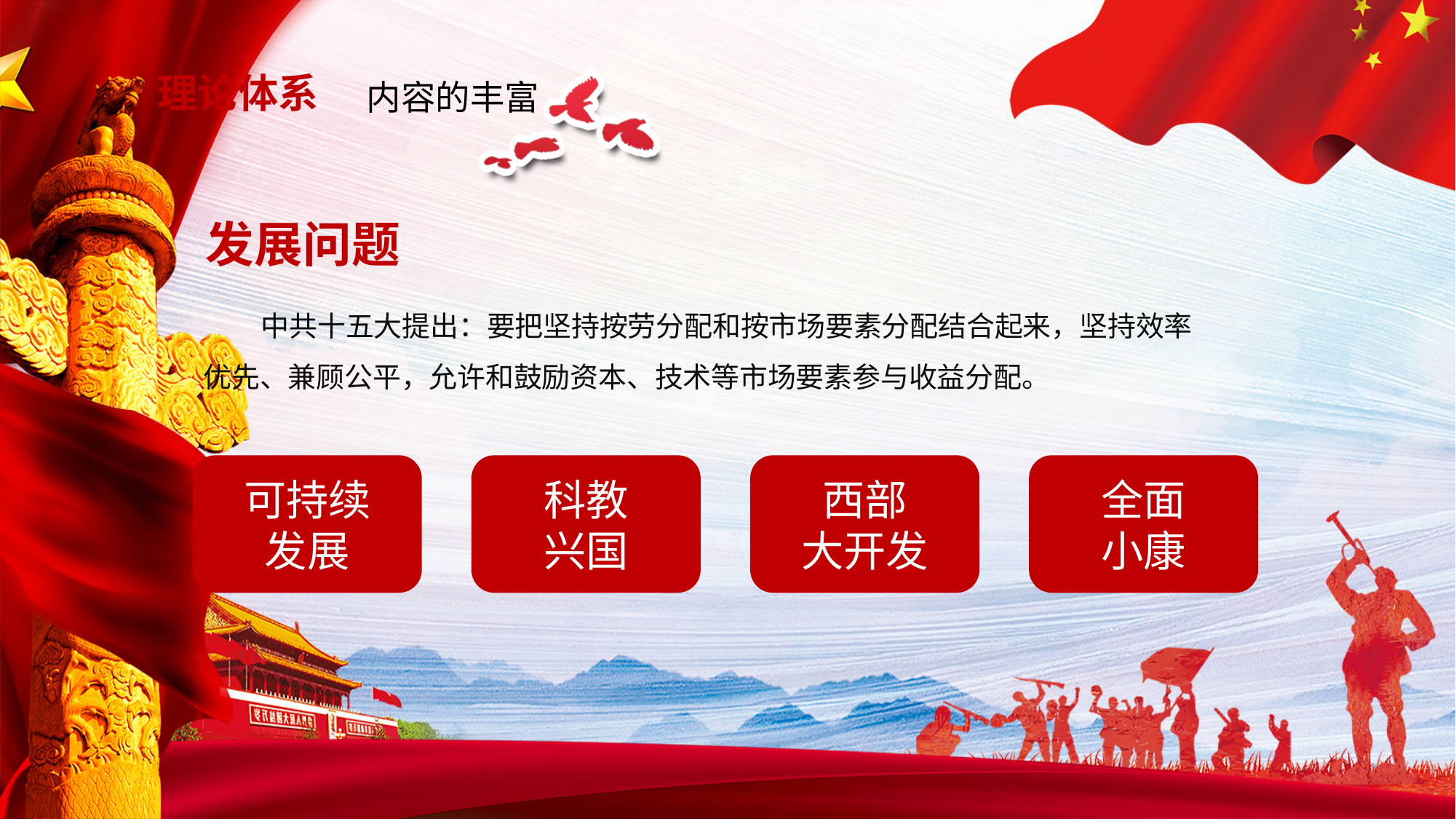

理论体系
内容的丰富
发展问题
        中共十五大提出：要把坚持按劳分配和按市场要素分配结合起来，坚持效率优先、兼顾公平，允许和鼓励资本、技术等市场要素参与收益分配。

可持续发展

科教
兴国

西部
大开发

全面
小康